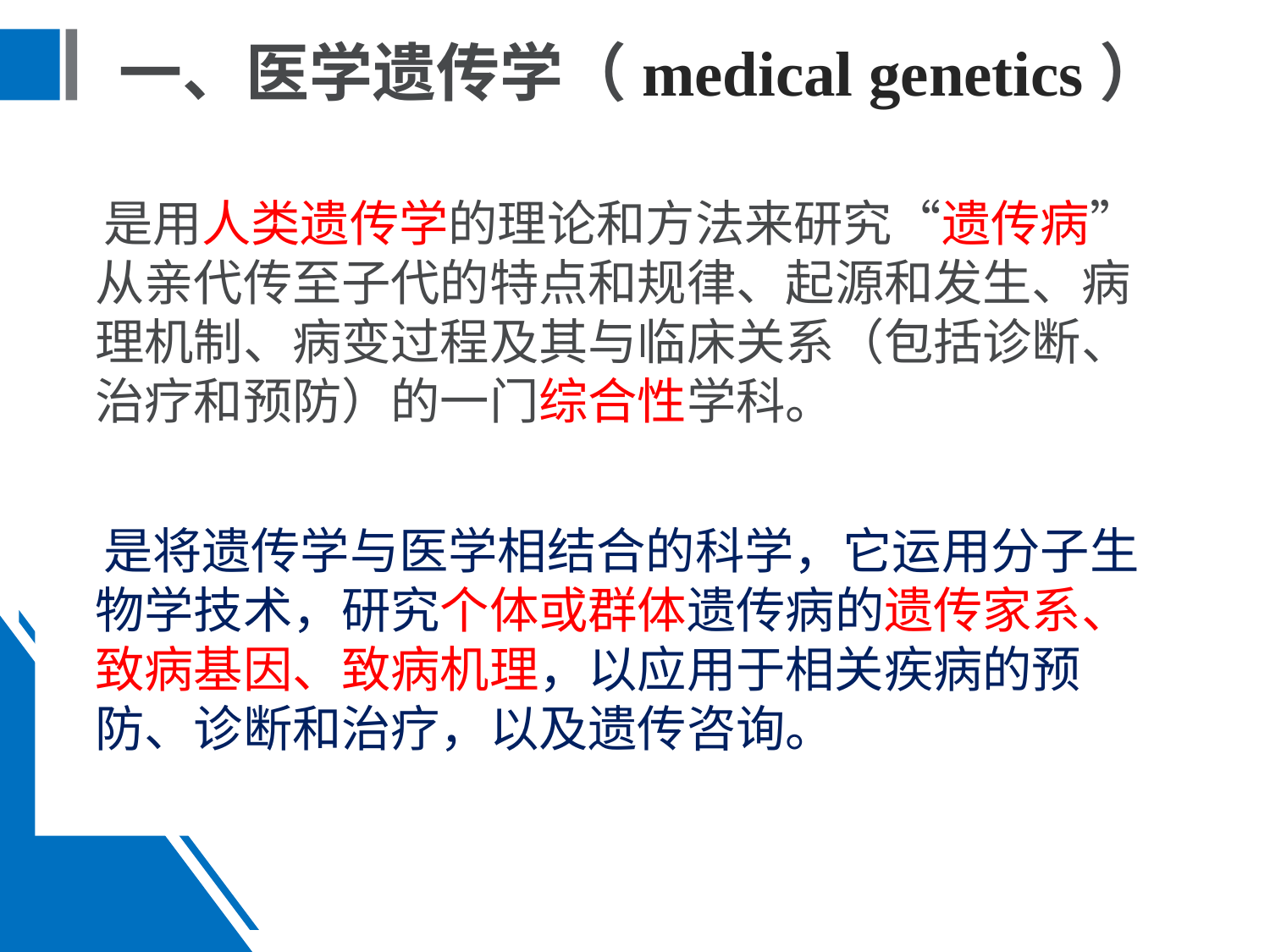

一、医学遗传学（medical genetics）
    是用人类遗传学的理论和方法来研究“遗传病”从亲代传至子代的特点和规律、起源和发生、病理机制、病变过程及其与临床关系（包括诊断、治疗和预防）的一门综合性学科。

    是将遗传学与医学相结合的科学，它运用分子生物学技术，研究个体或群体遗传病的遗传家系、致病基因、致病机理，以应用于相关疾病的预防、诊断和治疗，以及遗传咨询。